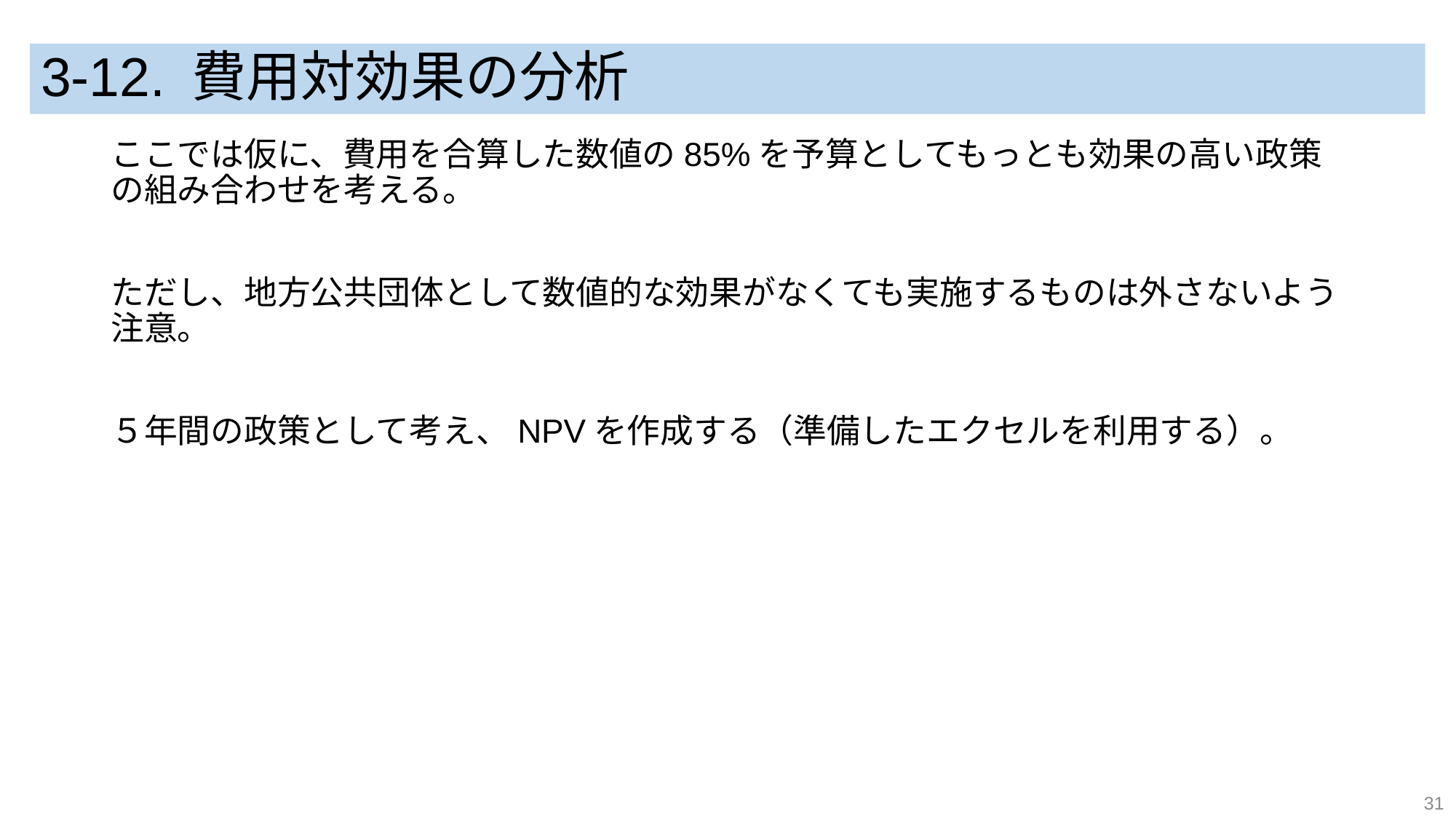

# 3-12. 費用対効果の分析
ここでは仮に、費用を合算した数値の85%を予算としてもっとも効果の高い政策の組み合わせを考える。

ただし、地方公共団体として数値的な効果がなくても実施するものは外さないよう注意。

５年間の政策として考え、NPVを作成する（準備したエクセルを利用する）。
31